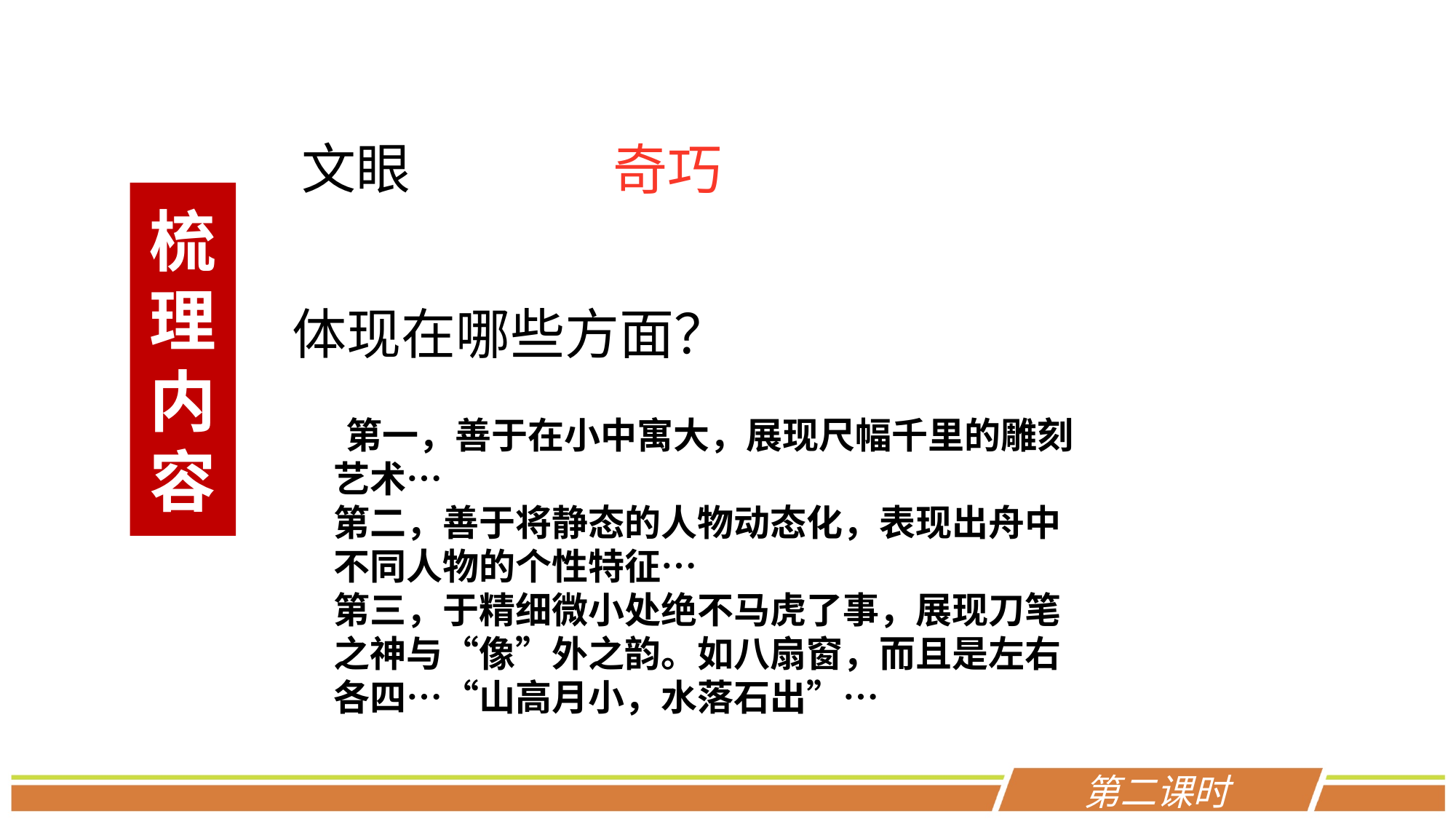

文眼

奇巧
梳理内容
体现在哪些方面？
 第一，善于在小中寓大，展现尺幅千里的雕刻艺术…
第二，善于将静态的人物动态化，表现出舟中不同人物的个性特征…
第三，于精细微小处绝不马虎了事，展现刀笔之神与“像”外之韵。如八扇窗，而且是左右各四…“山高月小，水落石出”…
第二课时